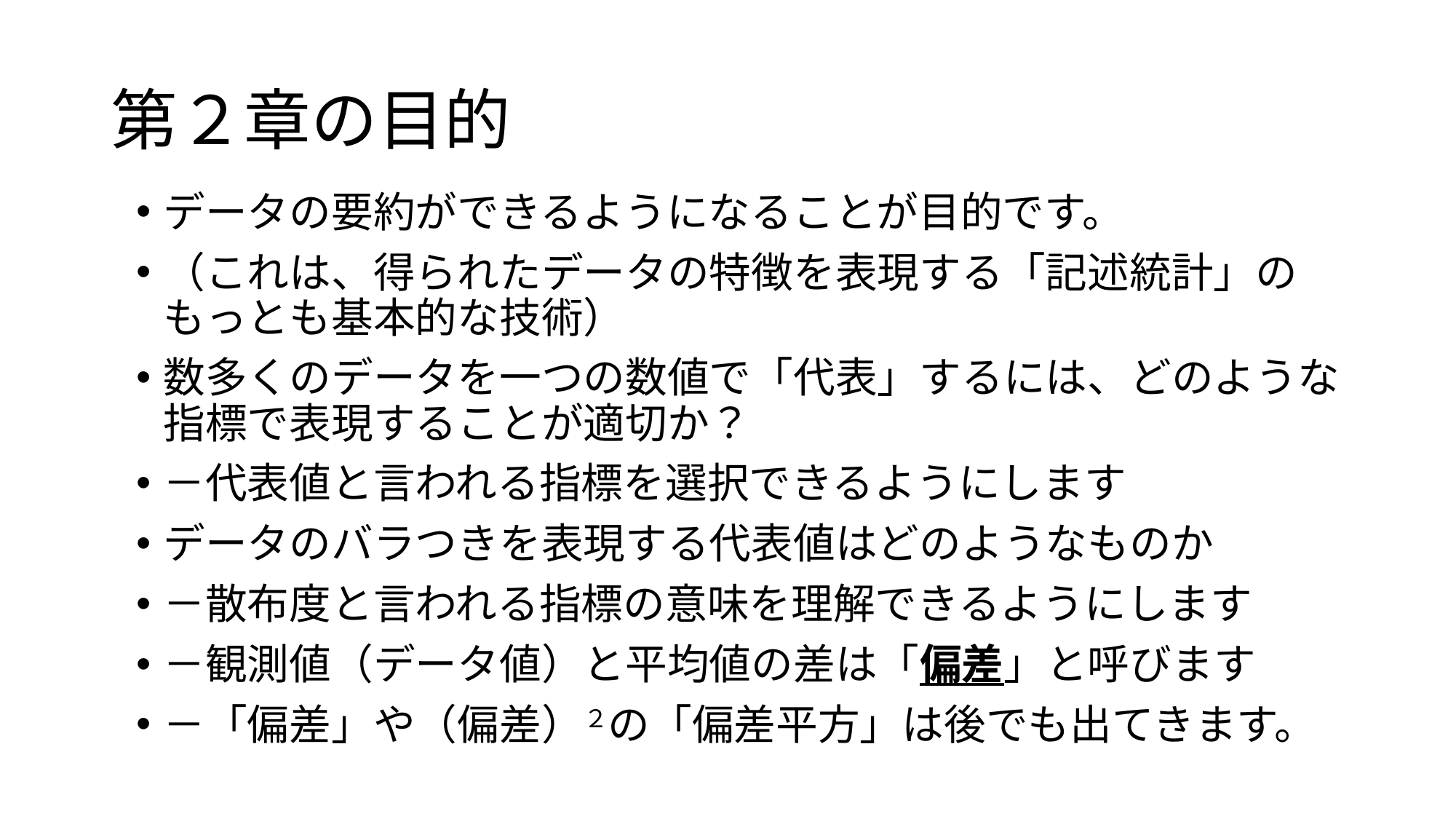

# 第２章の目的
データの要約ができるようになることが目的です。
（これは、得られたデータの特徴を表現する「記述統計」のもっとも基本的な技術）
数多くのデータを一つの数値で「代表」するには、どのような指標で表現することが適切か？
－代表値と言われる指標を選択できるようにします
データのバラつきを表現する代表値はどのようなものか
－散布度と言われる指標の意味を理解できるようにします
－観測値（データ値）と平均値の差は「偏差」と呼びます
－「偏差」や（偏差）２の「偏差平方」は後でも出てきます。

2